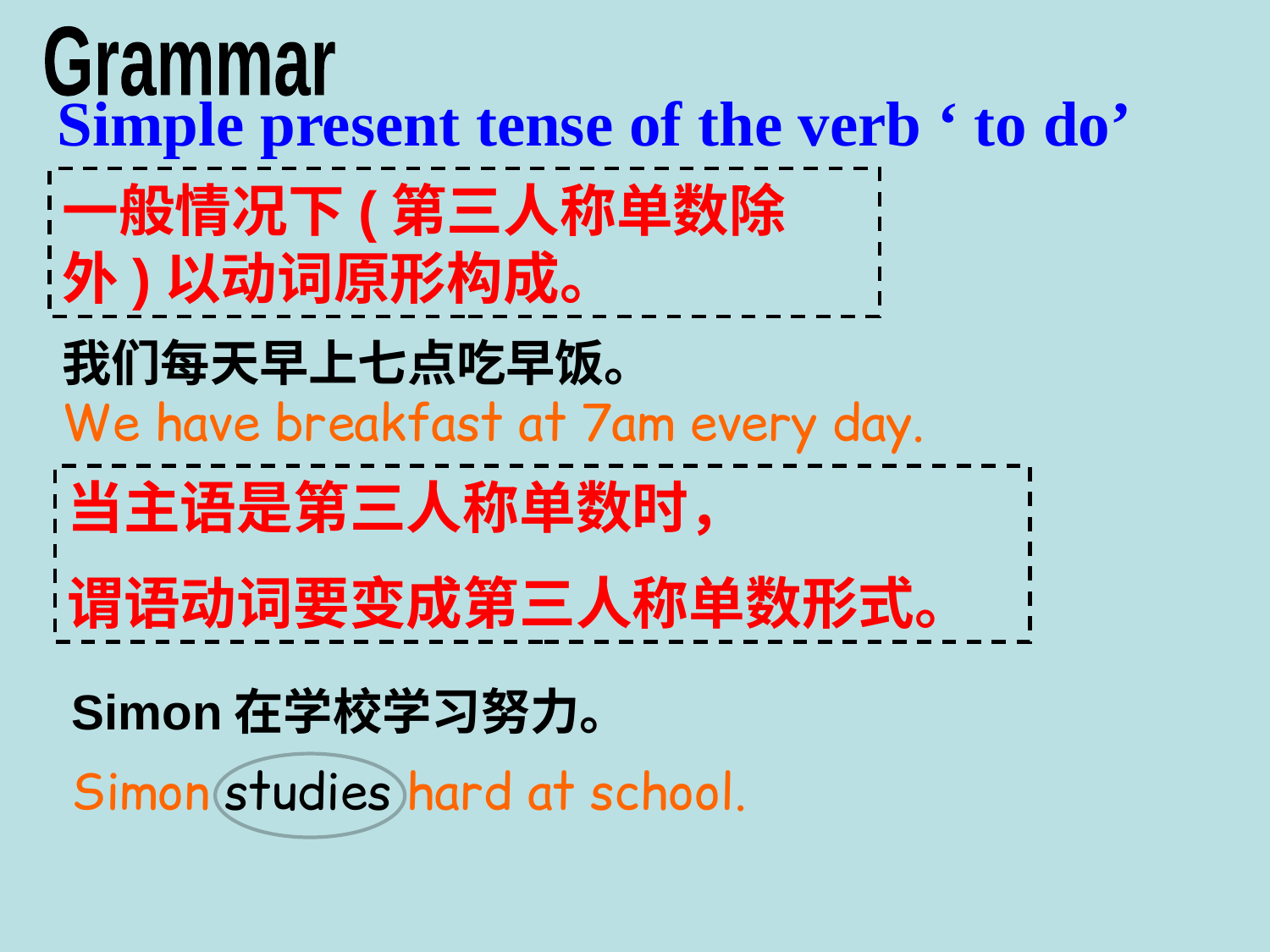

Grammar
Simple present tense of the verb ‘ to do’
一般情况下(第三人称单数除外)以动词原形构成。
我们每天早上七点吃早饭。
We have breakfast at 7am every day.
当主语是第三人称单数时，
谓语动词要变成第三人称单数形式。
Simon在学校学习努力。
Simon studies hard at school.